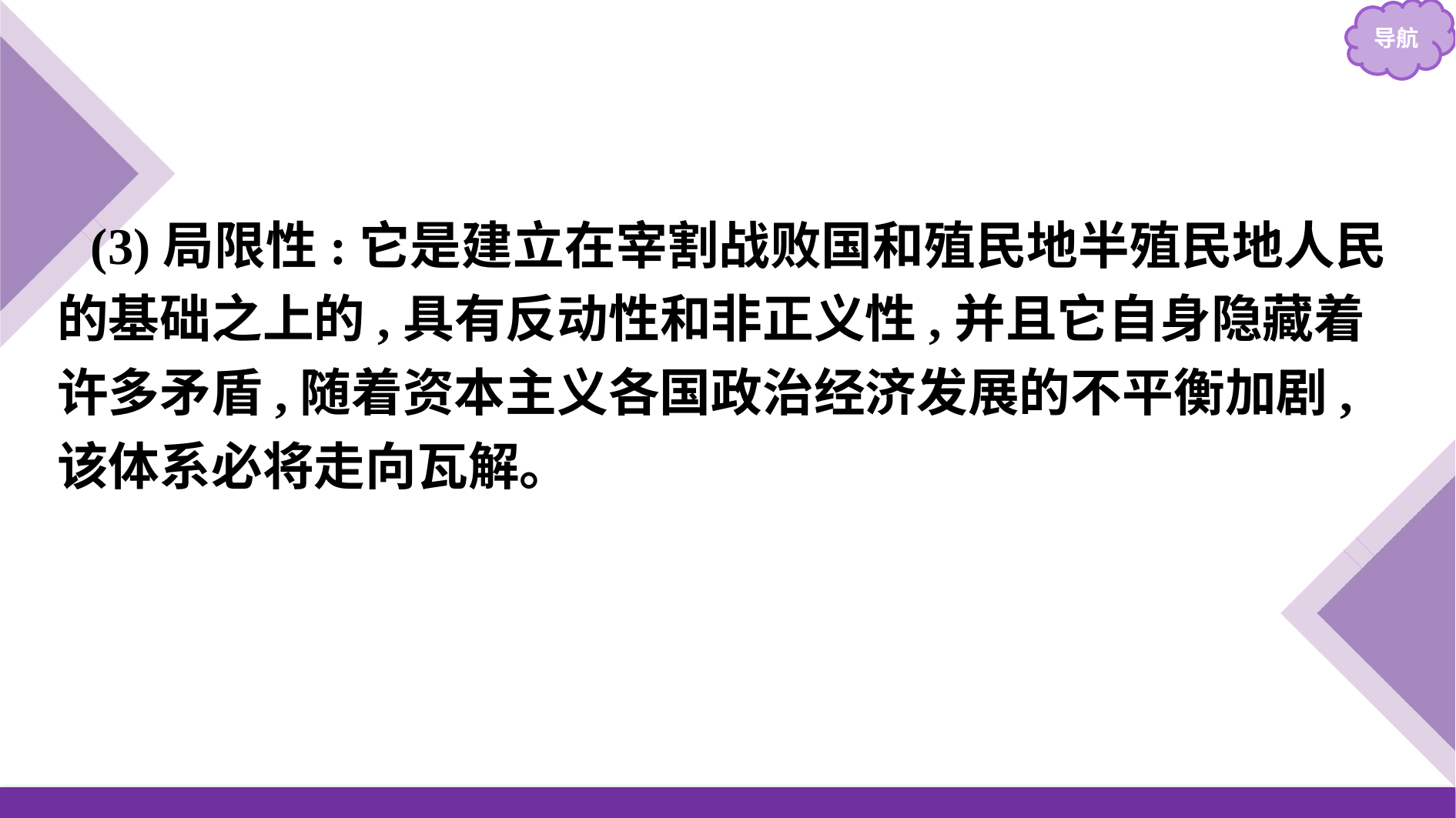

(3)局限性:它是建立在宰割战败国和殖民地半殖民地人民的基础之上的,具有反动性和非正义性,并且它自身隐藏着许多矛盾,随着资本主义各国政治经济发展的不平衡加剧,该体系必将走向瓦解。